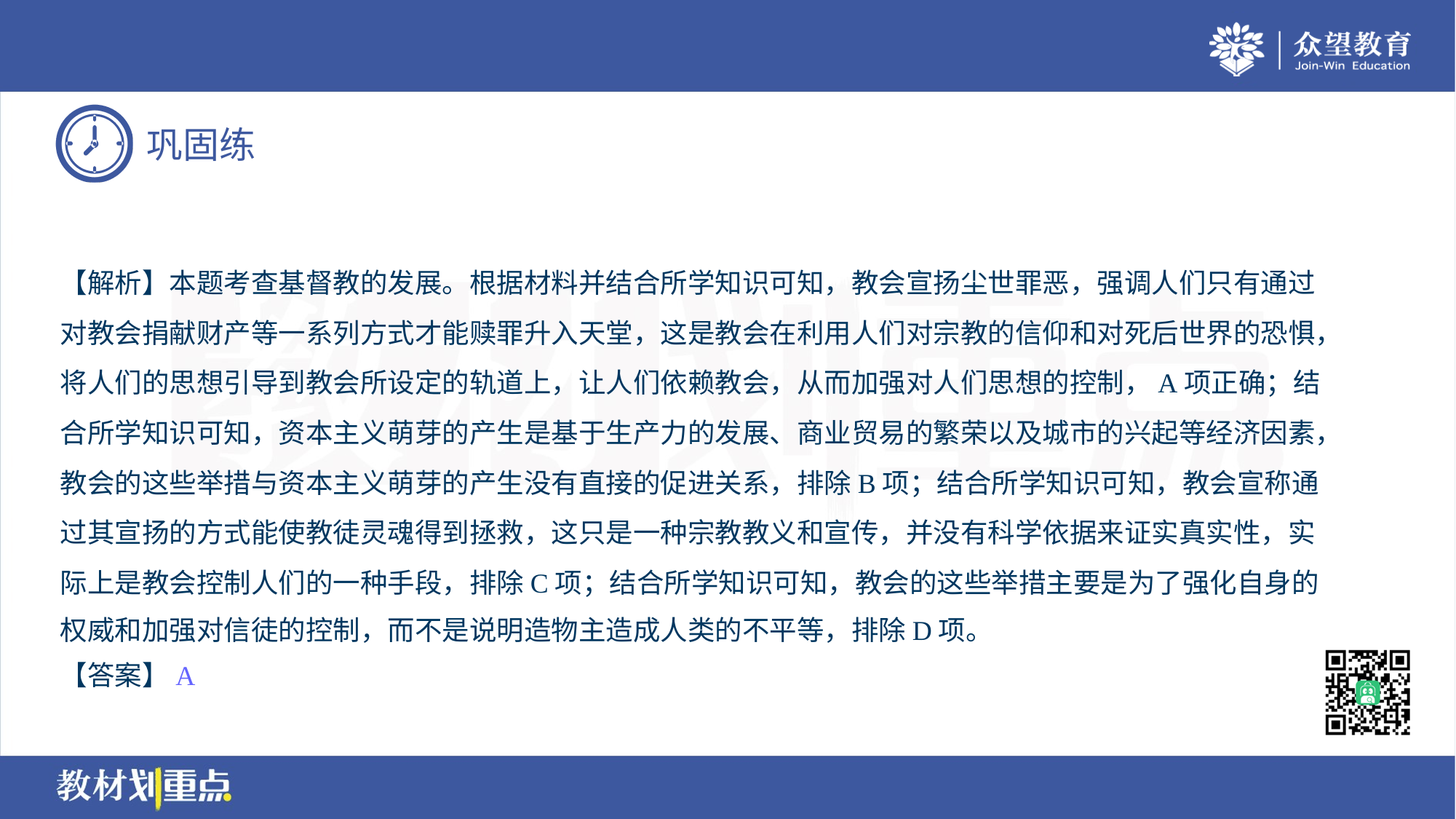

【解析】本题考查基督教的发展。根据材料并结合所学知识可知，教会宣扬尘世罪恶，强调人们只有通过
对教会捐献财产等一系列方式才能赎罪升入天堂，这是教会在利用人们对宗教的信仰和对死后世界的恐惧，
将人们的思想引导到教会所设定的轨道上，让人们依赖教会，从而加强对人们思想的控制，A项正确；结
合所学知识可知，资本主义萌芽的产生是基于生产力的发展、商业贸易的繁荣以及城市的兴起等经济因素，
教会的这些举措与资本主义萌芽的产生没有直接的促进关系，排除B项；结合所学知识可知，教会宣称通
过其宣扬的方式能使教徒灵魂得到拯救，这只是一种宗教教义和宣传，并没有科学依据来证实真实性，实
际上是教会控制人们的一种手段，排除C项；结合所学知识可知，教会的这些举措主要是为了强化自身的
权威和加强对信徒的控制，而不是说明造物主造成人类的不平等，排除D项。
【答案】A